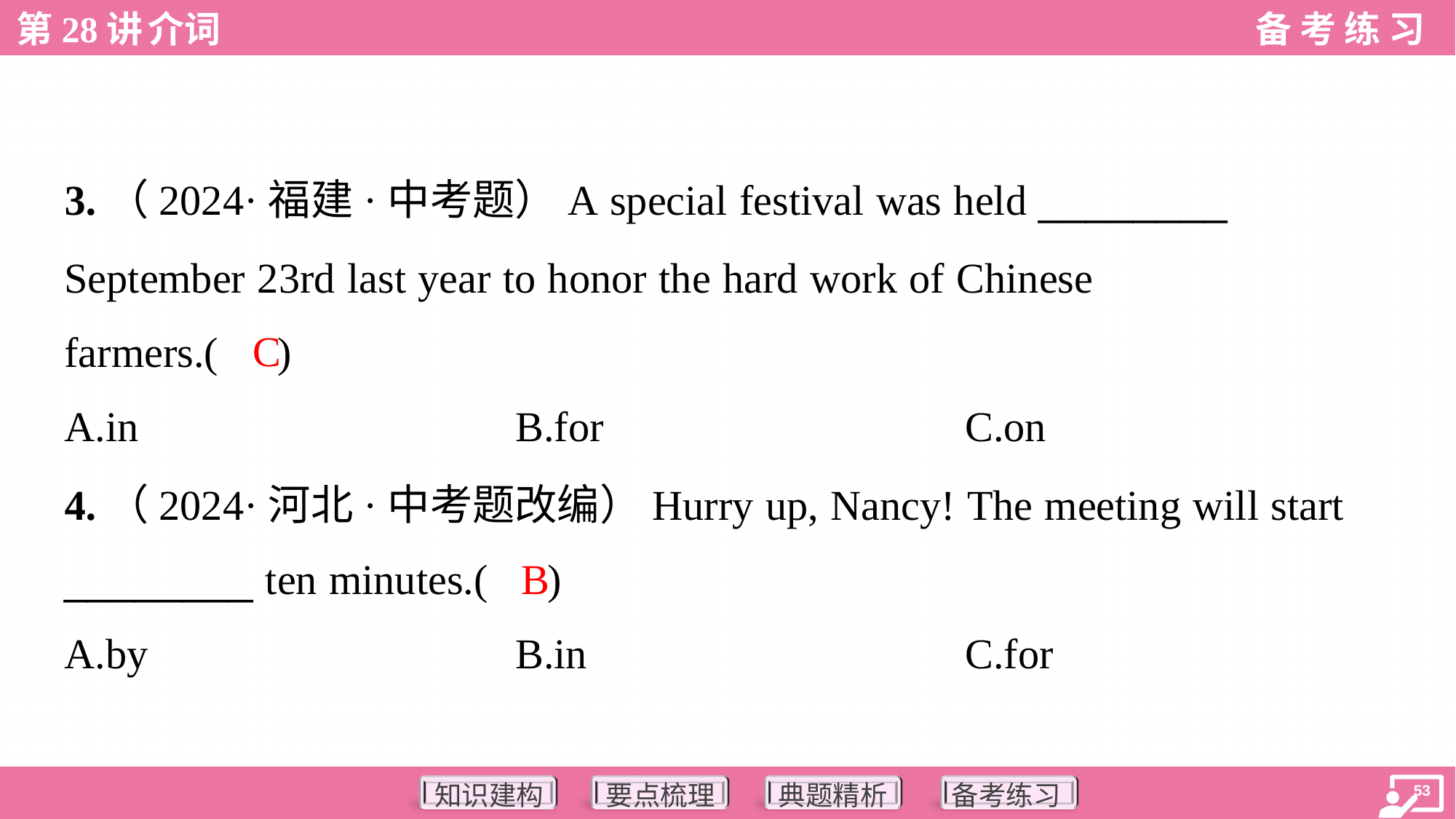

3.（2024·福建·中考题）A special festival was held ________
September 23rd last year to honor the hard work of Chinese
farmers.(     )
C
A.in	B.for	C.on
4.（2024·河北·中考题改编）Hurry up, Nancy! The meeting will start
________ ten minutes.(     )
B
A.by	B.in	C.for